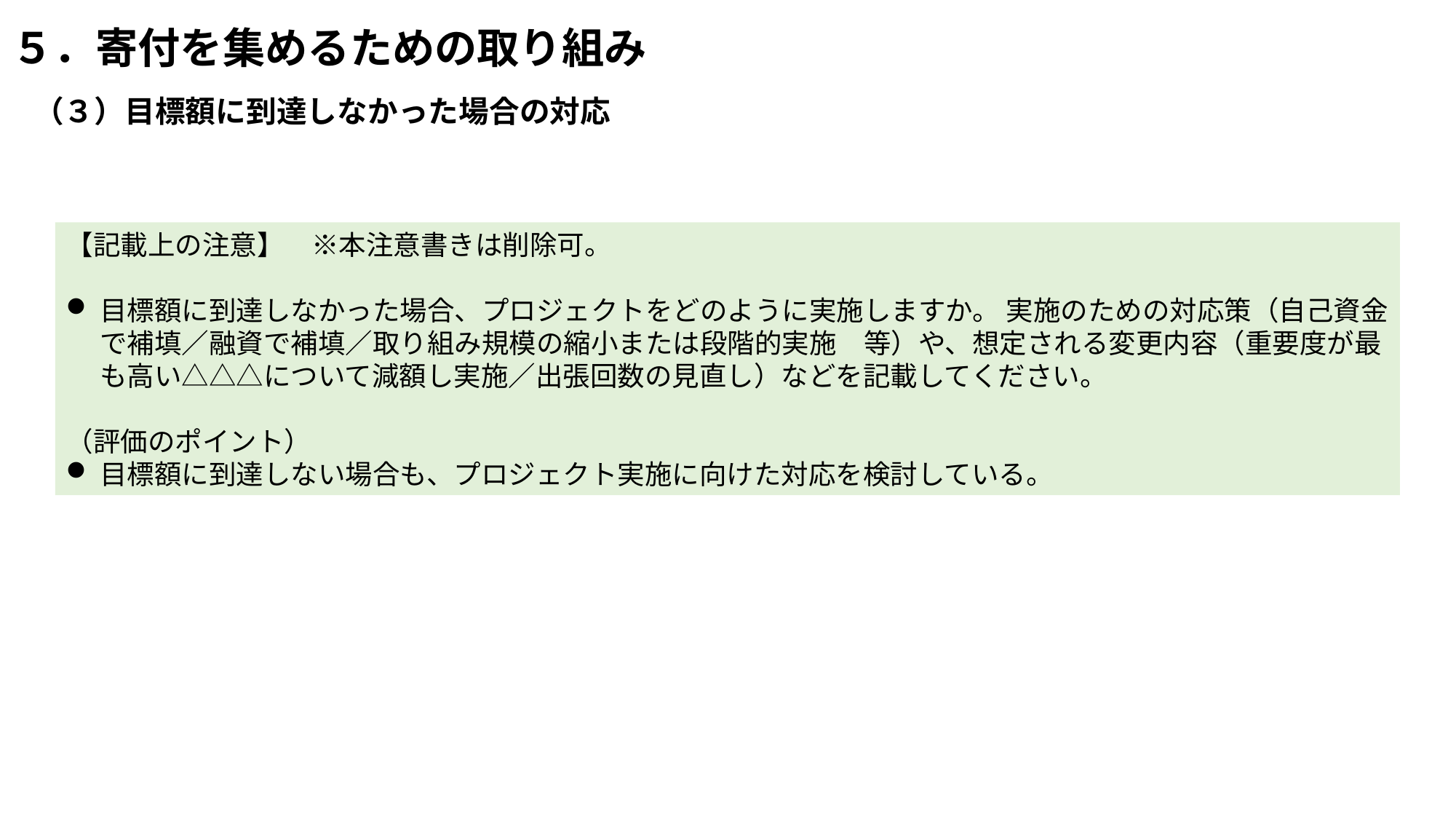

# ５．寄付を集めるための取り組み
（３）目標額に到達しなかった場合の対応
【記載上の注意】　※本注意書きは削除可。

目標額に到達しなかった場合、プロジェクトをどのように実施しますか。 実施のための対応策（自己資金で補填／融資で補填／取り組み規模の縮小または段階的実施　等）や、想定される変更内容（重要度が最も高い△△△について減額し実施／出張回数の見直し）などを記載してください。

（評価のポイント）
目標額に到達しない場合も、プロジェクト実施に向けた対応を検討している。